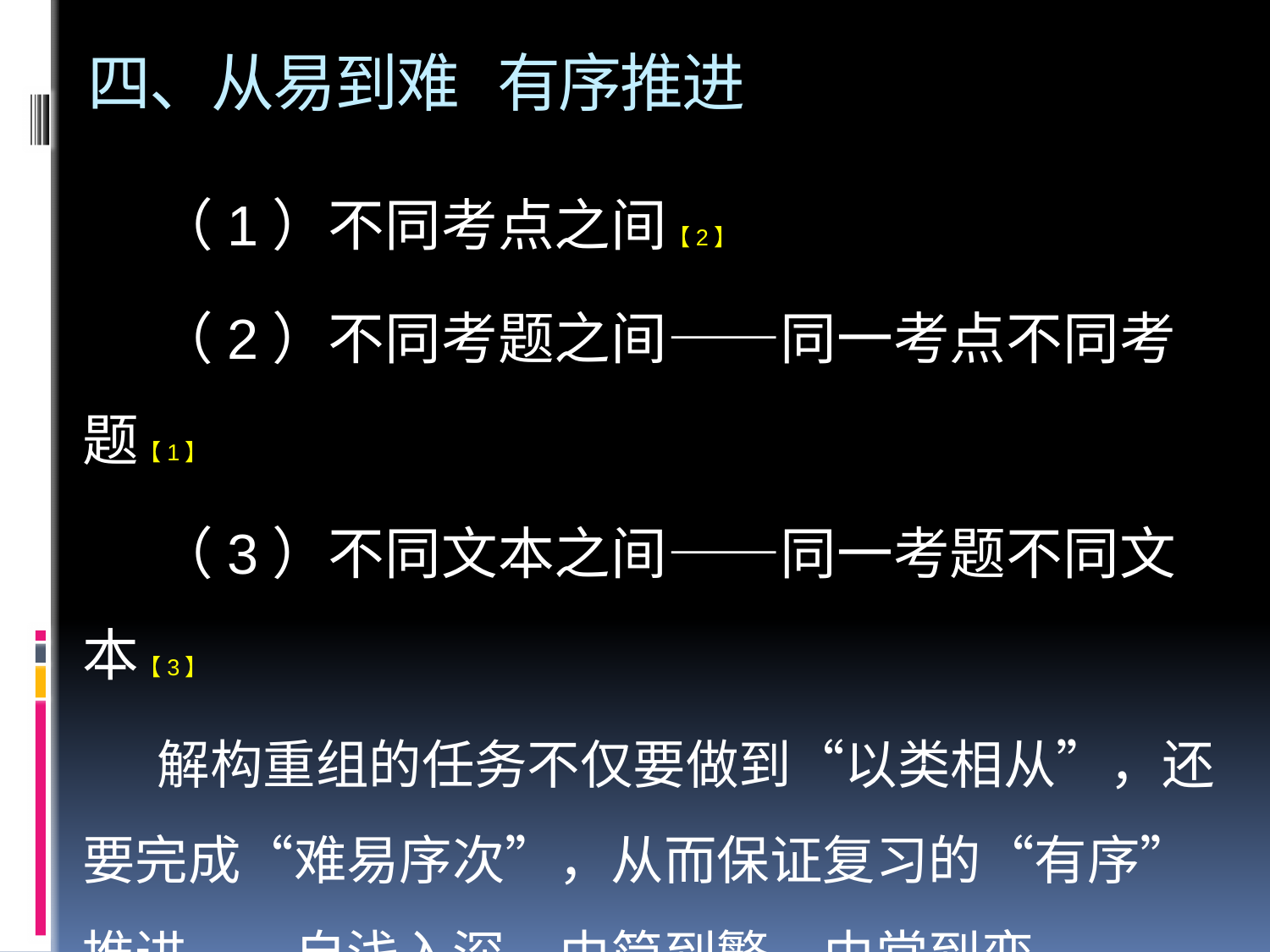

# 四、从易到难   有序推进
（1）不同考点之间【2】
（2）不同考题之间——同一考点不同考题【1】
（3）不同文本之间——同一考题不同文本【3】
解构重组的任务不仅要做到“以类相从”，还要完成“难易序次”，从而保证复习的“有序”推进——自浅入深、由简到繁、由常到变 。